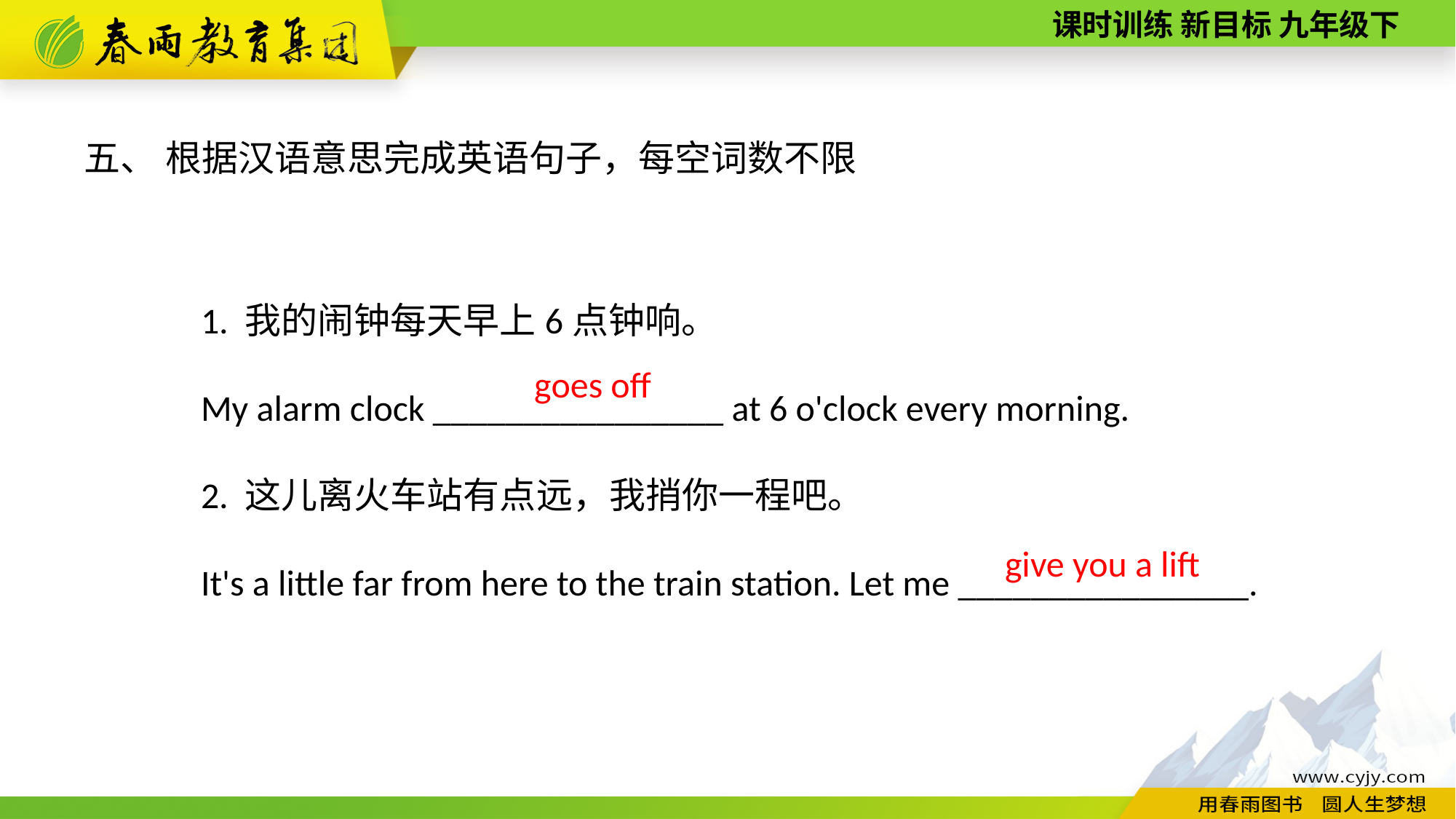

五、 根据汉语意思完成英语句子，每空词数不限
1. 我的闹钟每天早上6点钟响。
My alarm clock ________________ at 6 o'clock every morning.
2. 这儿离火车站有点远，我捎你一程吧。
It's a little far from here to the train station. Let me ________________.
goes off
give you a lift